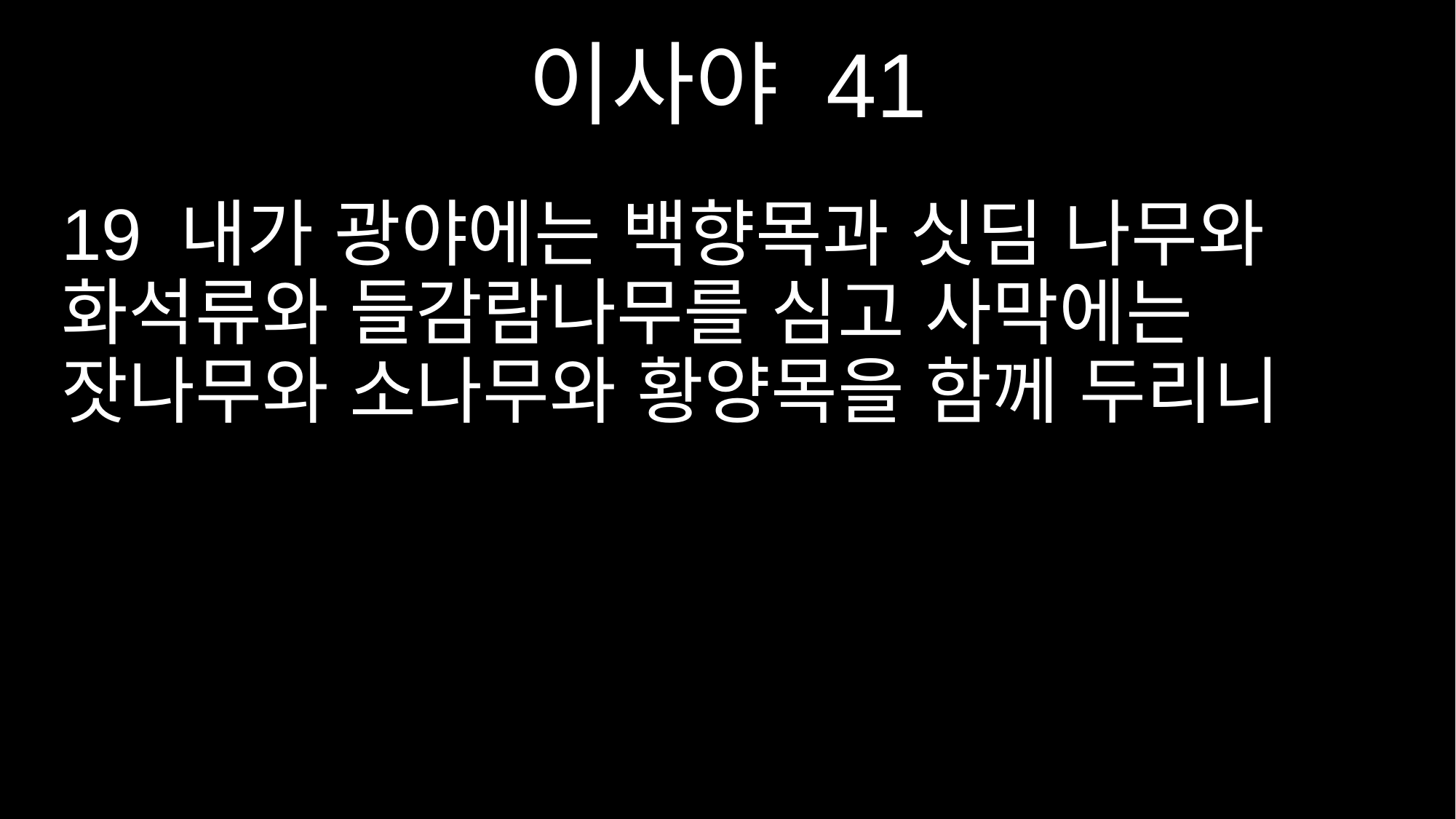

이사야 41
19 내가 광야에는 백향목과 싯딤 나무와 화석류와 들감람나무를 심고 사막에는 잣나무와 소나무와 황양목을 함께 두리니